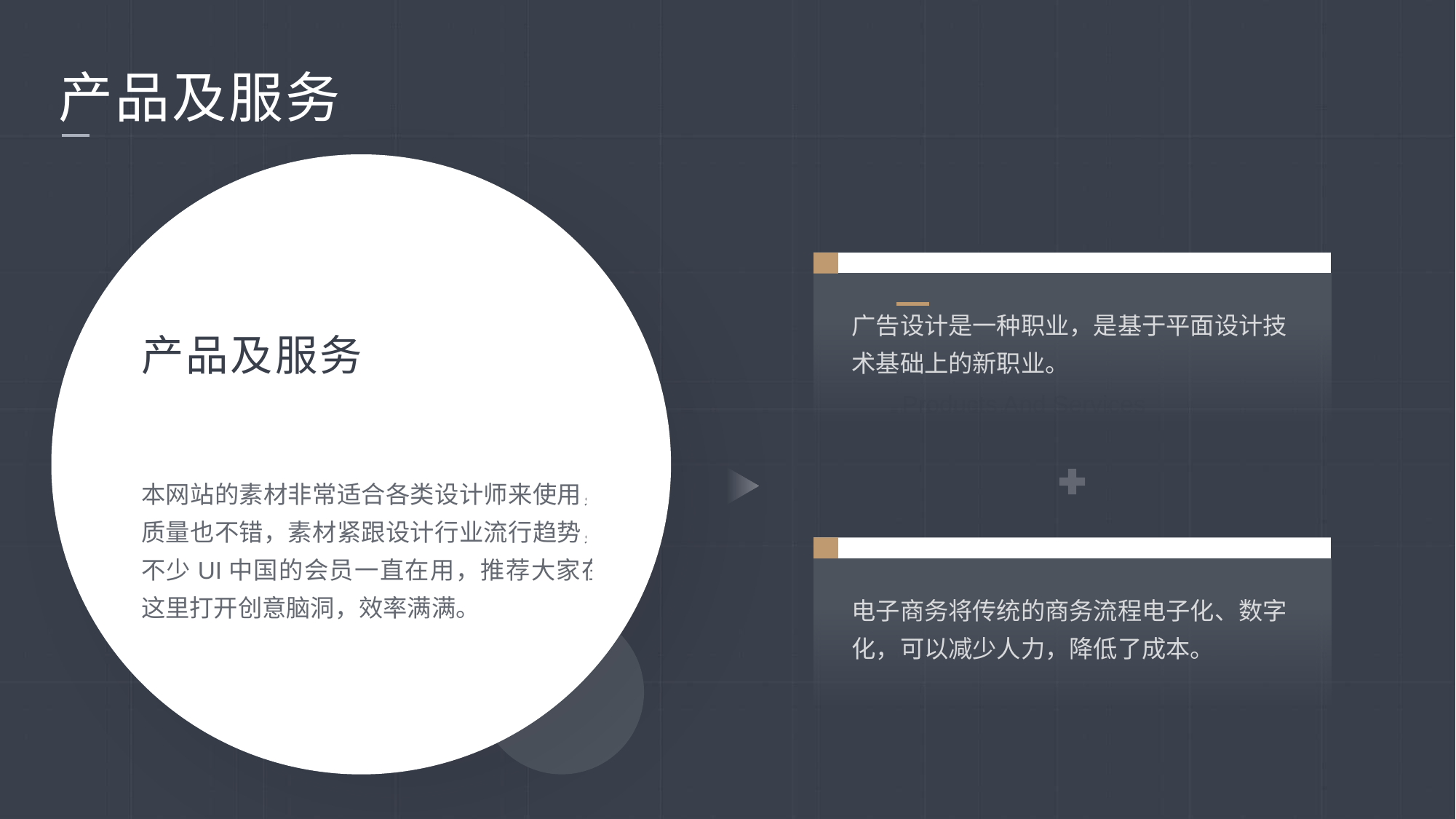

产品及服务

广告设计是一种职业，是基于平面设计技术基础上的新职业。
产品及服务
Products And Services

本网站的素材非常适合各类设计师来使用，质量也不错，素材紧跟设计行业流行趋势，不少UI中国的会员一直在用，推荐大家在这里打开创意脑洞，效率满满。

电子商务将传统的商务流程电子化、数字化，可以减少人力，降低了成本。